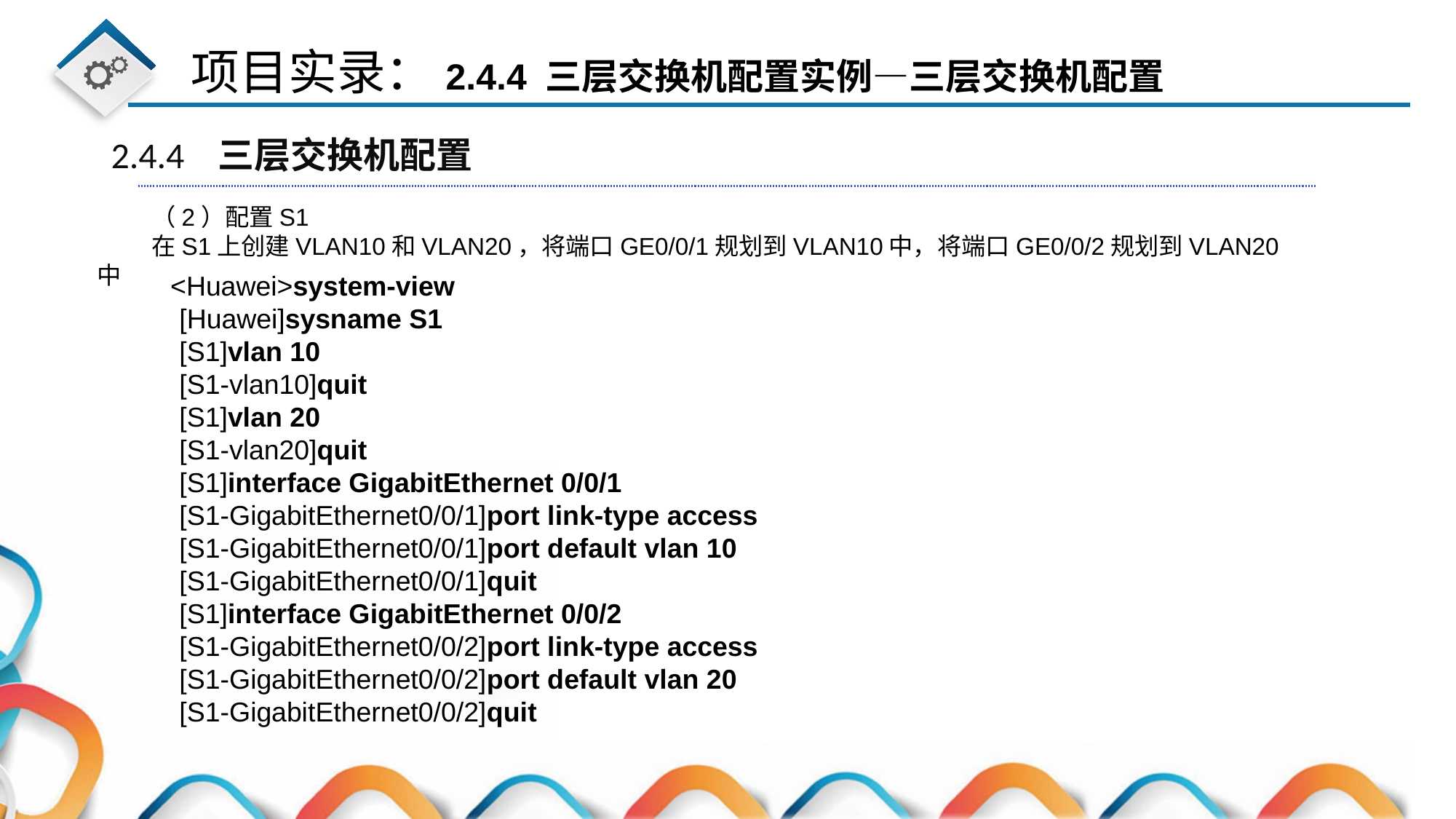

2.4.4   三层交换机配置

（2）配置S1
在S1上创建VLAN10和VLAN20，将端口GE0/0/1规划到VLAN10中，将端口GE0/0/2规划到VLAN20中

   <Huawei>system-view
[Huawei]sysname S1
[S1]vlan 10
[S1-vlan10]quit
[S1]vlan 20
[S1-vlan20]quit
[S1]interface GigabitEthernet 0/0/1
[S1-GigabitEthernet0/0/1]port link-type access
[S1-GigabitEthernet0/0/1]port default vlan 10
[S1-GigabitEthernet0/0/1]quit
[S1]interface GigabitEthernet 0/0/2
[S1-GigabitEthernet0/0/2]port link-type access
[S1-GigabitEthernet0/0/2]port default vlan 20
[S1-GigabitEthernet0/0/2]quit